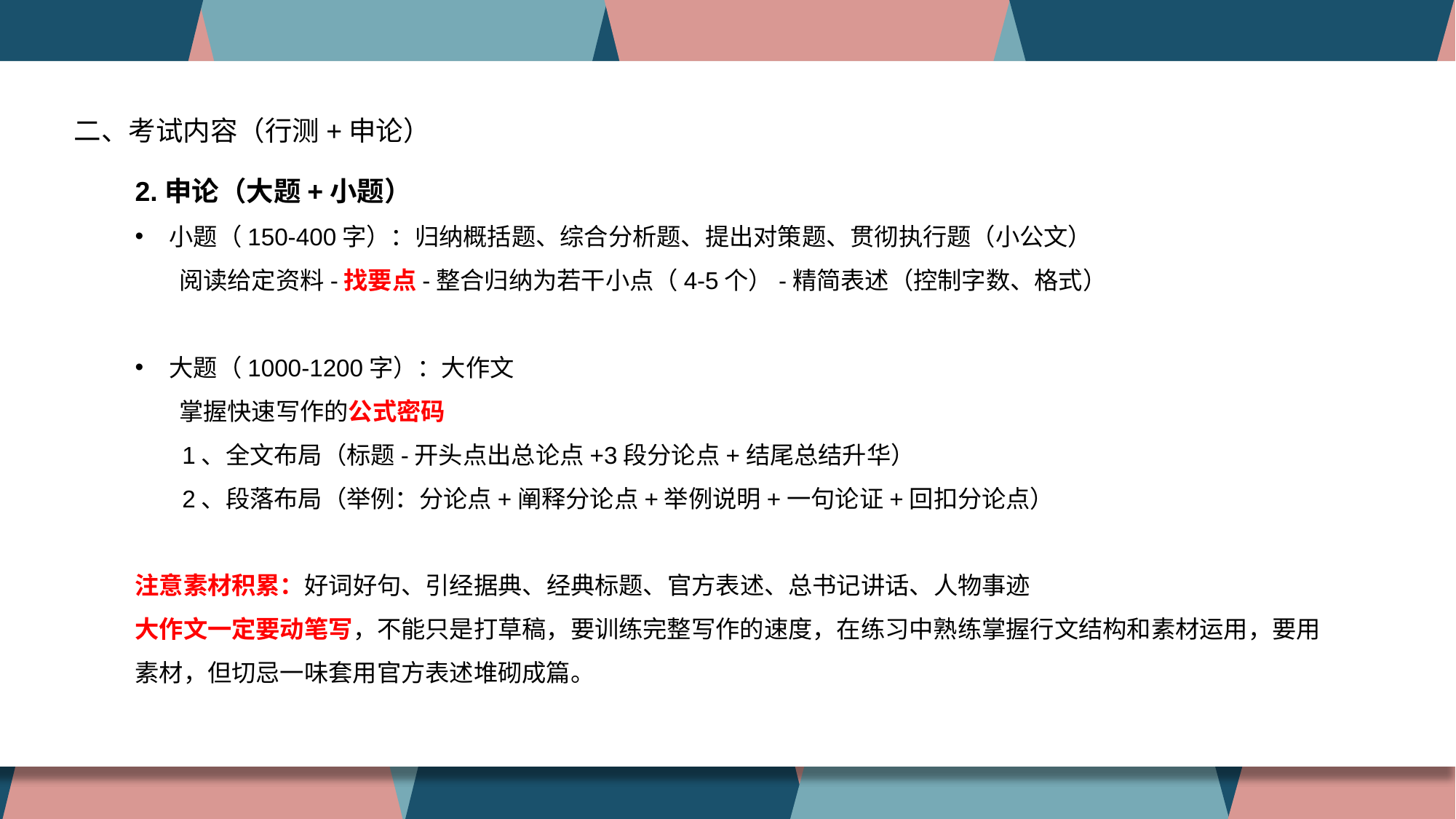

公务员考试：省考、国考，符合岗位所设的专业、学历等条件即可报考，面向人员范围广，社会性强
选调生考试：各省份自行面向特定高校选拔，门槛高，竞争小
二、考试内容（行测+申论）
2.申论（大题+小题）
小题（150-400字）：归纳概括题、综合分析题、提出对策题、贯彻执行题（小公文）
       阅读给定资料-找要点-整合归纳为若干小点（4-5个）-精简表述（控制字数、格式）

大题（1000-1200字）：大作文
       掌握快速写作的公式密码
       1、全文布局（标题-开头点出总论点+3段分论点+结尾总结升华）
       2、段落布局（举例：分论点+阐释分论点+举例说明+一句论证+回扣分论点）

注意素材积累：好词好句、引经据典、经典标题、官方表述、总书记讲话、人物事迹
大作文一定要动笔写，不能只是打草稿，要训练完整写作的速度，在练习中熟练掌握行文结构和素材运用，要用素材，但切忌一味套用官方表述堆砌成篇。